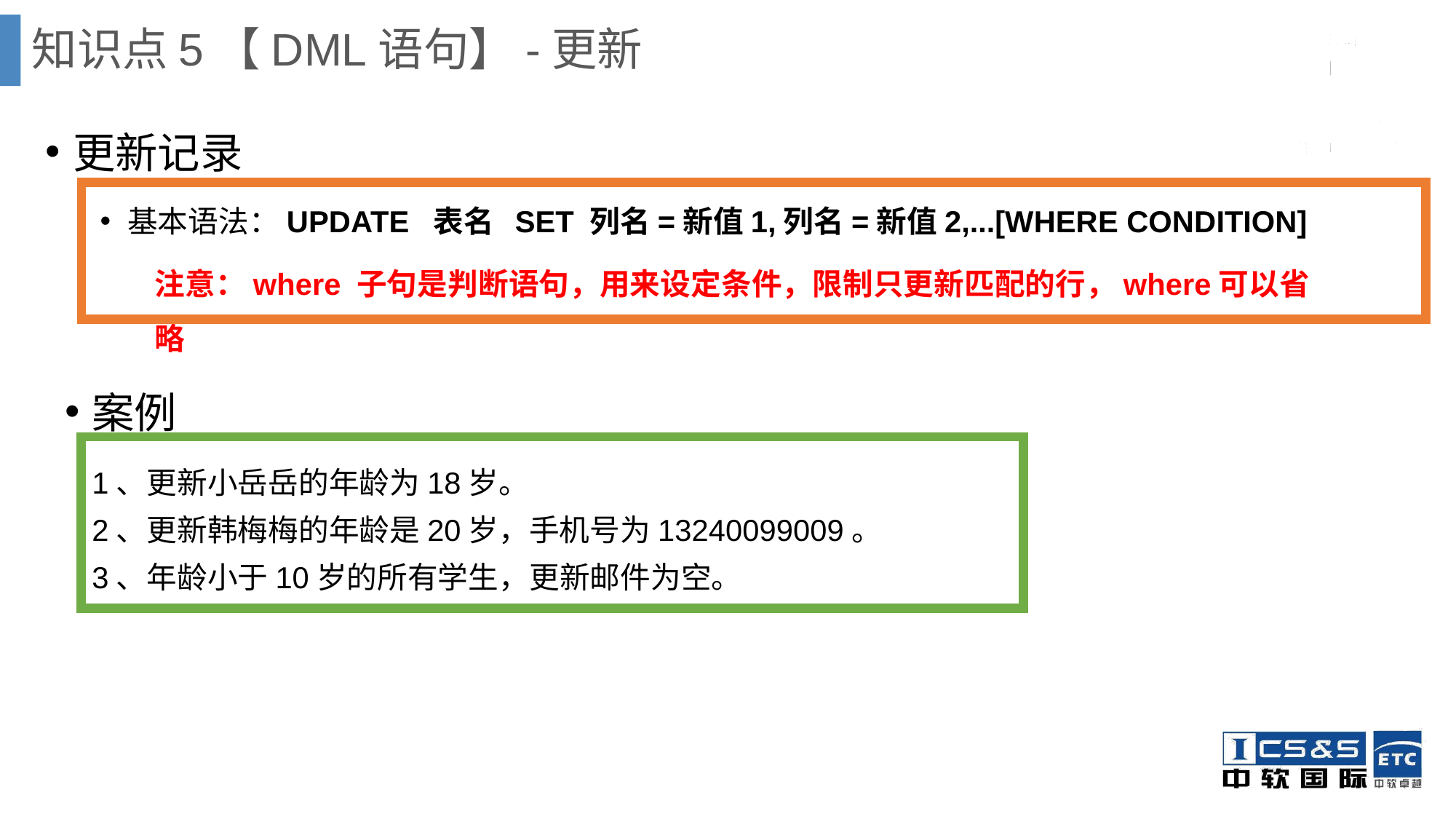

知识点5【DML语句】-更新
更新记录
基本语法：UPDATE  表名  SET 列名=新值1,列名=新值2,...[WHERE CONDITION]
注意：where 子句是判断语句，用来设定条件，限制只更新匹配的行，where可以省略

案例

1、更新小岳岳的年龄为18岁。
2、更新韩梅梅的年龄是20岁，手机号为13240099009。
3、年龄小于10岁的所有学生，更新邮件为空。